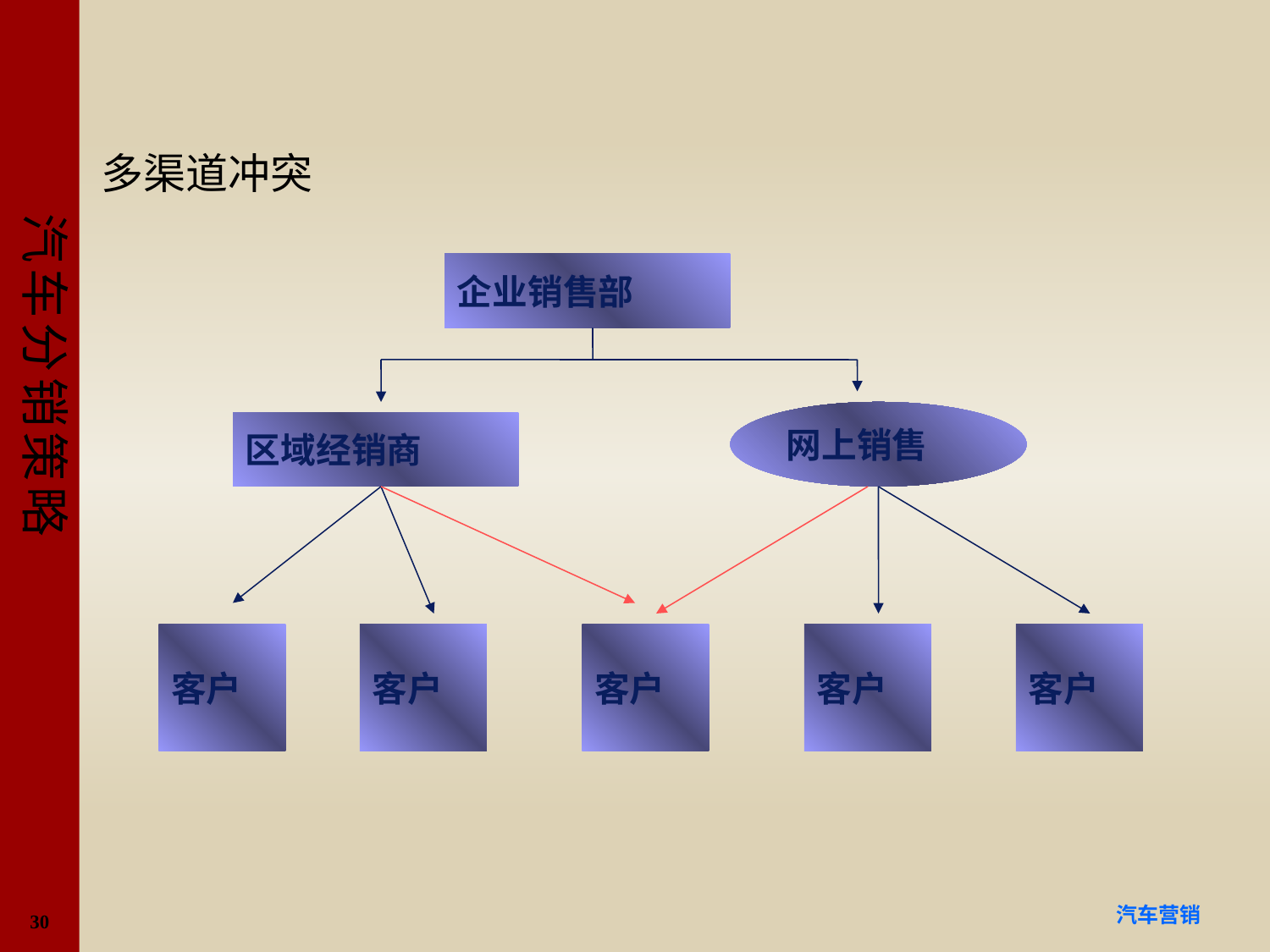

#
多渠道冲突
企业销售部

网上销售
区域经销商

客户
客户
客户
客户
客户
30